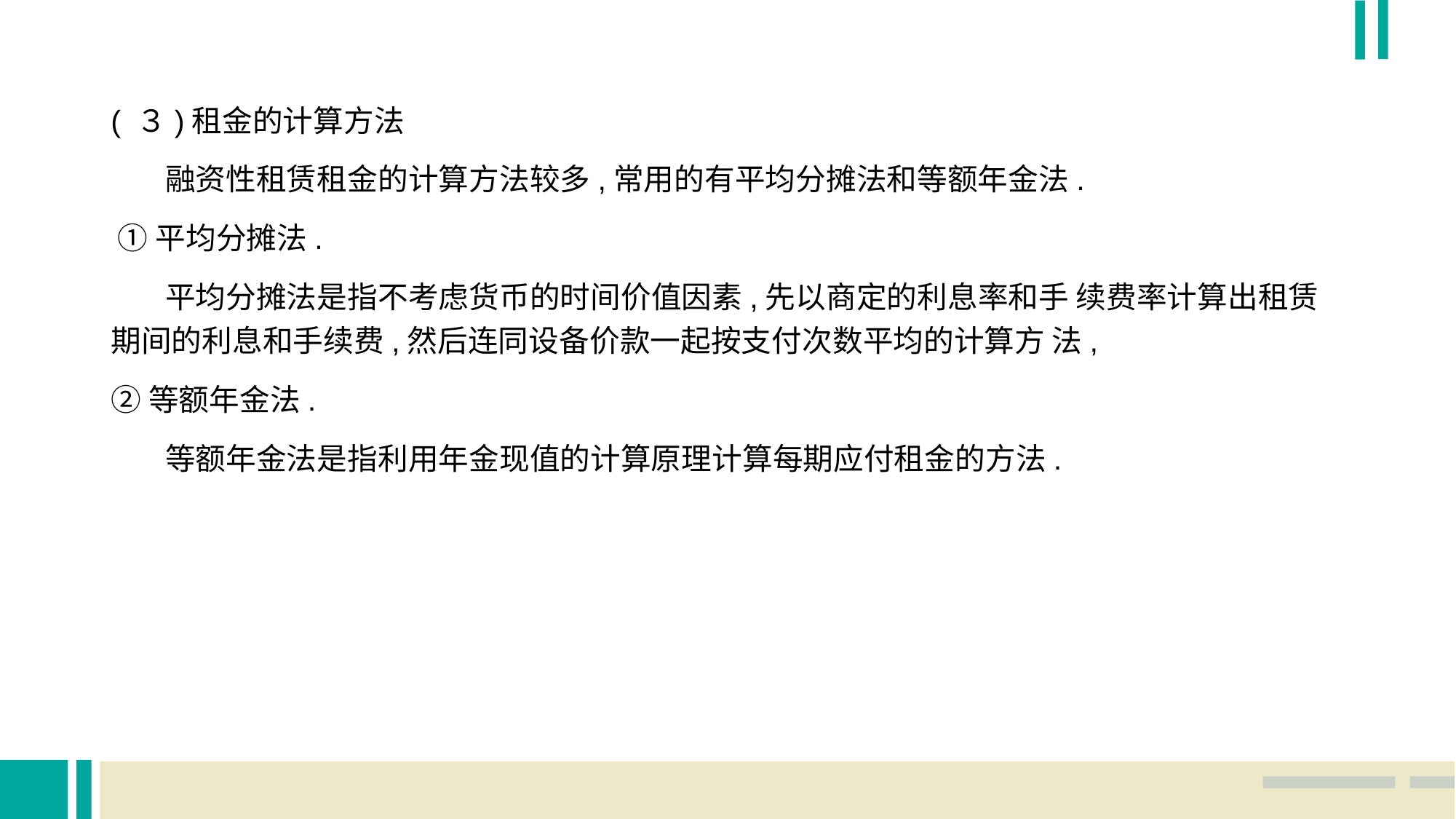

( ３)租金的计算方法
       融资性租赁租金的计算方法较多,常用的有平均分摊法和等额年金法.
 ①平均分摊法.
       平均分摊法是指不考虑货币的时间价值因素,先以商定的利息率和手 续费率计算出租赁期间的利息和手续费,然后连同设备价款一起按支付次数平均的计算方 法,
②等额年金法.
       等额年金法是指利用年金现值的计算原理计算每期应付租金的方法.